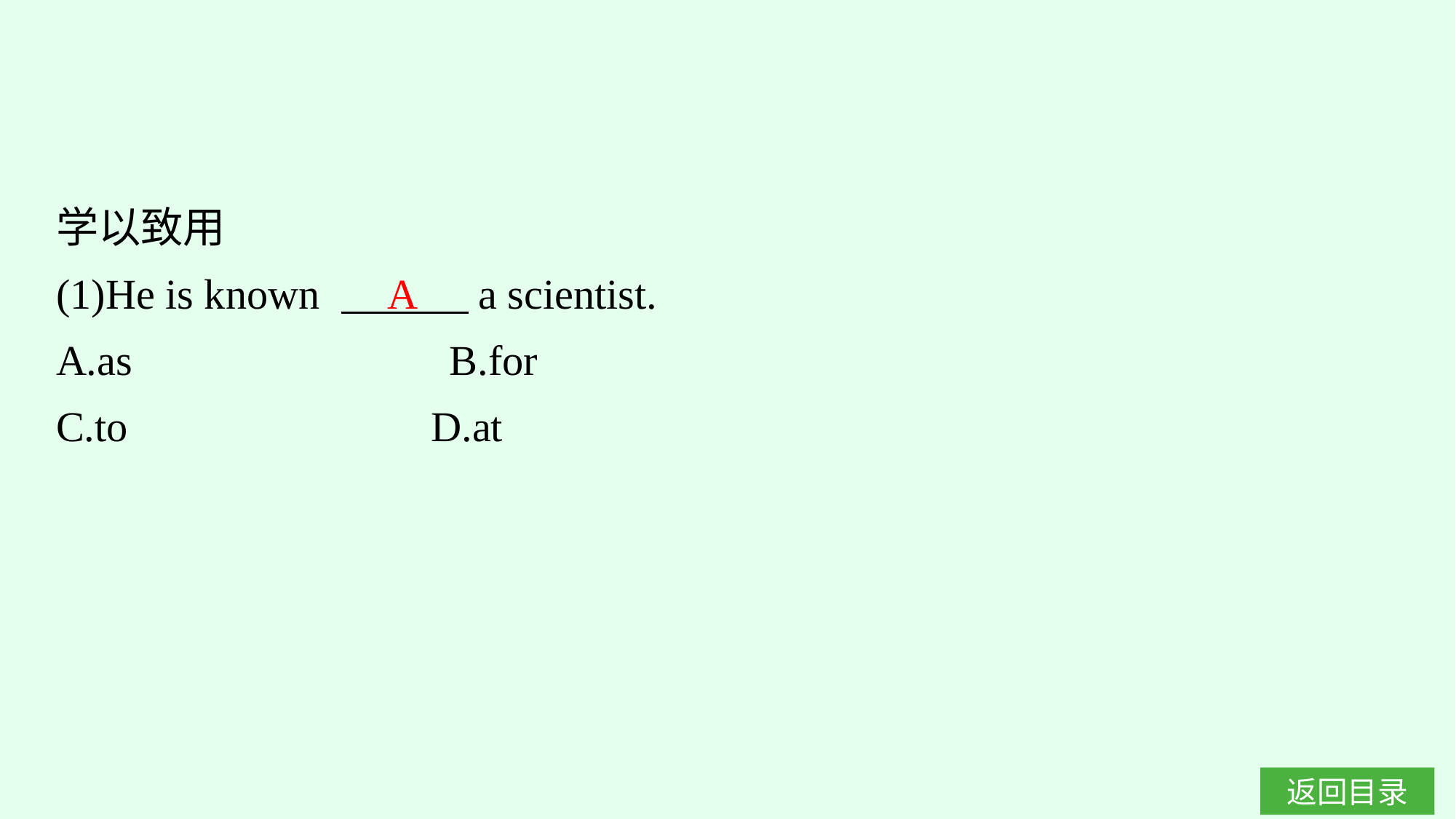

学以致用
(1)He is known 　　　a scientist.
A.as　　　　　　　B.for
C.to			D.at
A